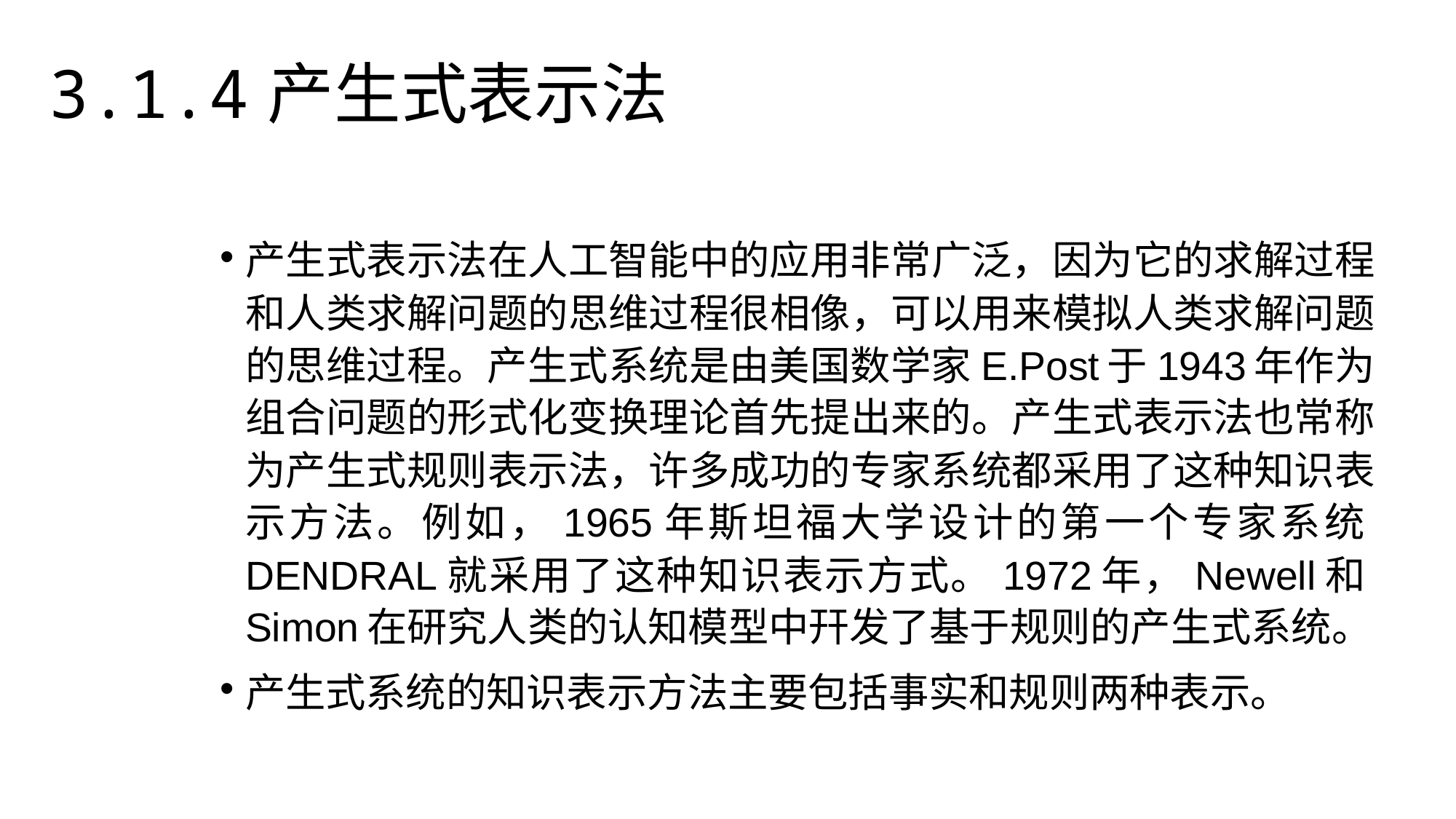

3.1.4产生式表示法
产生式表示法在人工智能中的应用非常广泛，因为它的求解过程和人类求解问题的思维过程很相像，可以用来模拟人类求解问题的思维过程。产生式系统是由美国数学家E.Post于1943年作为组合问题的形式化变换理论首先提出来的。产生式表示法也常称为产生式规则表示法，许多成功的专家系统都采用了这种知识表示方法。例如，1965年斯坦福大学设计的第一个专家系统DENDRAL就采用了这种知识表示方式。1972年，Newell和Simon在研究人类的认知模型中幵发了基于规则的产生式系统。
产生式系统的知识表示方法主要包括事实和规则两种表示。